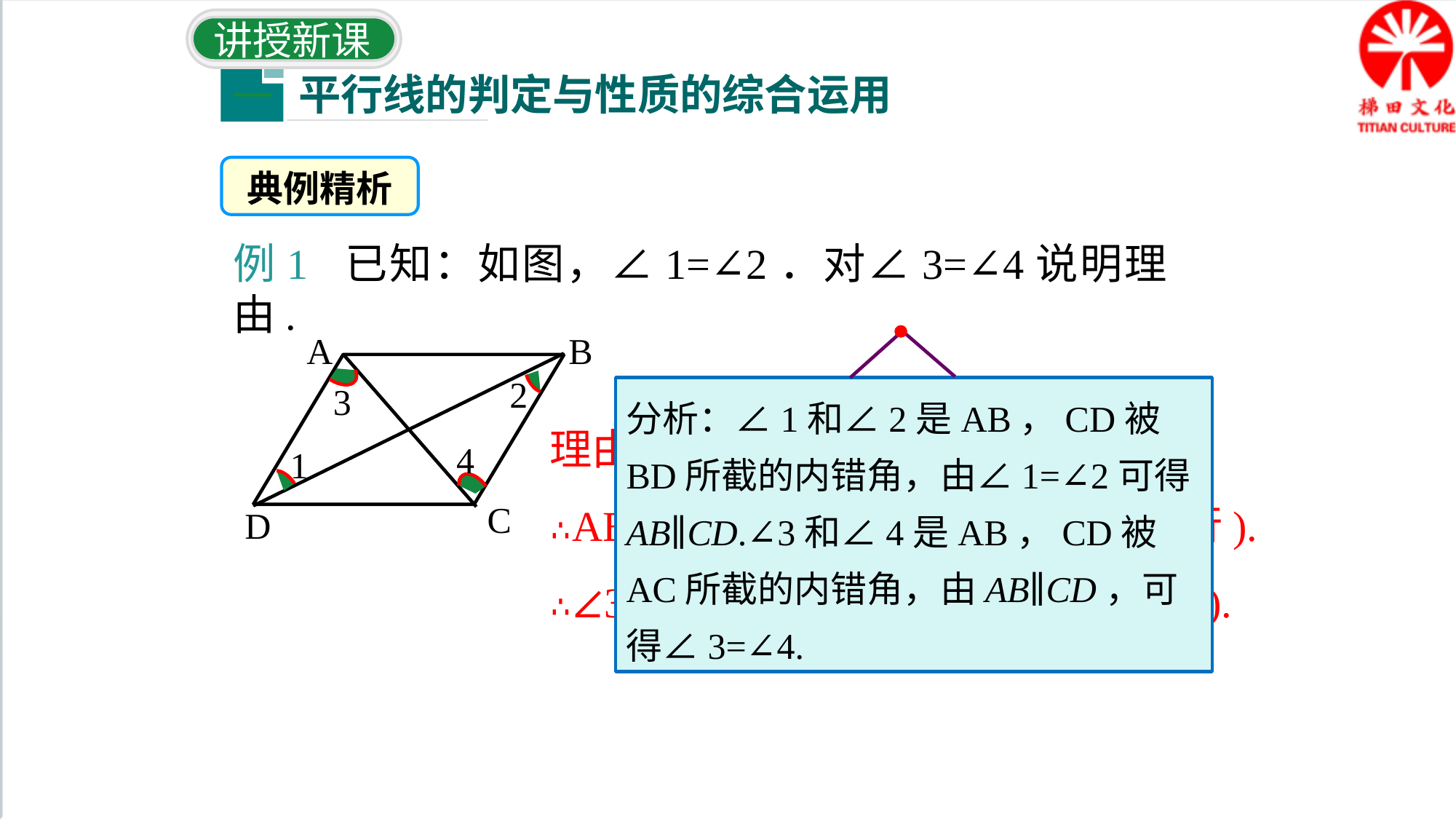

讲授新课

平行线的判定与性质的综合运用
一

典例精析
例1  已知：如图，∠1=∠2．对∠3=∠4说明理由.
A
B

2
3
4
1
C
D

分析：∠1和∠2是AB，CD被BD所截的内错角，由∠1=∠2可得AB∥CD.∠3和∠4是AB，CD被AC所截的内错角，由AB∥CD，可得∠3=∠4.
理由：∵∠1=∠2(已知),
∴AB∥CD(内错角相等，两直线平行).
∴∠3=∠4(两直线平行，内错角相等).